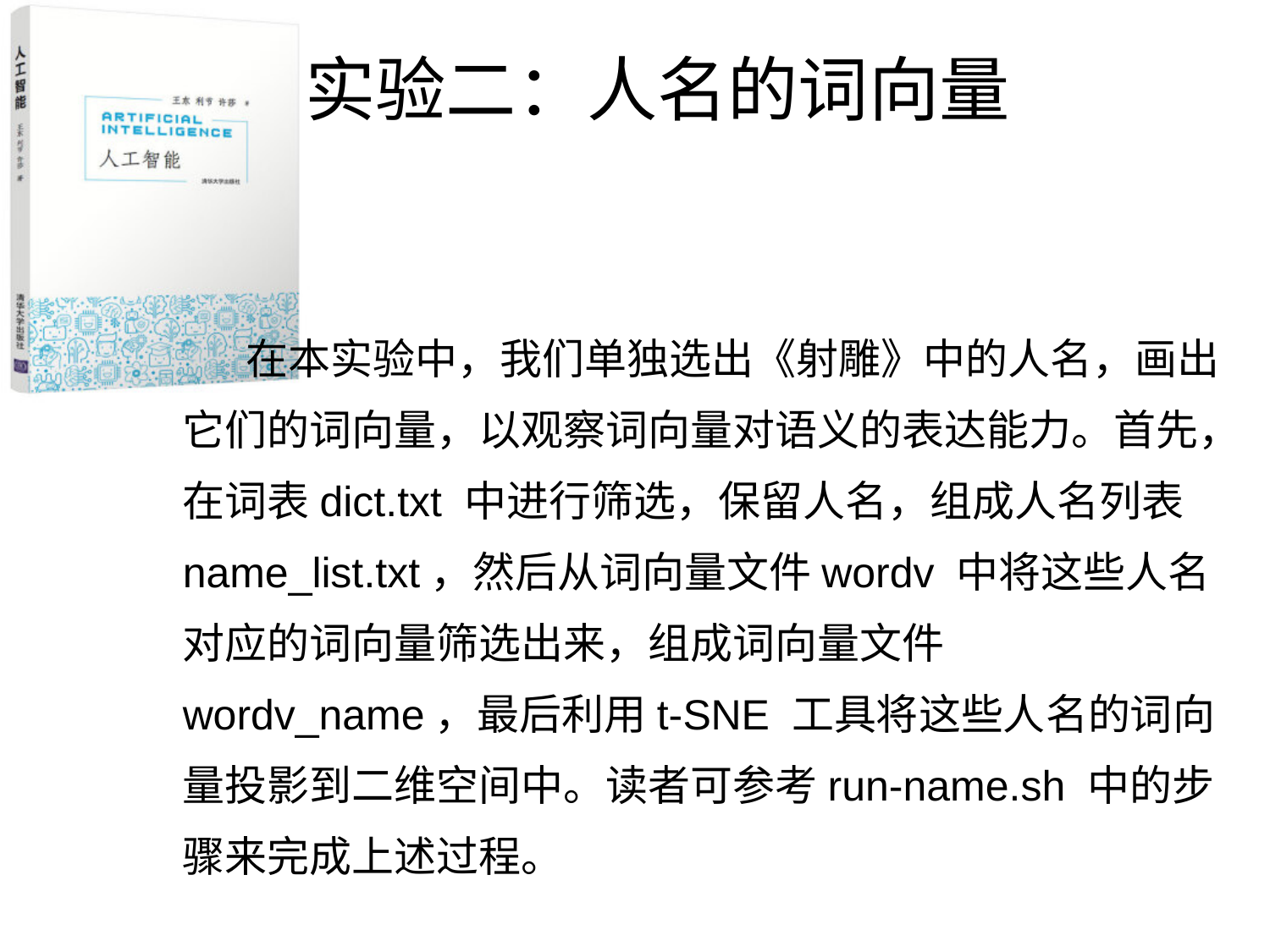

实验二：人名的词向量
       在本实验中，我们单独选出《射雕》中的人名，画出它们的词向量，以观察词向量对语义的表达能力。首先，在词表dict.txt 中进行筛选，保留人名，组成人名列表name_list.txt，然后从词向量文件wordv 中将这些人名
对应的词向量筛选出来，组成词向量文件wordv_name，最后利用t-SNE 工具将这些人名的词向量投影到二维空间中。读者可参考run-name.sh 中的步骤来完成上述过程。